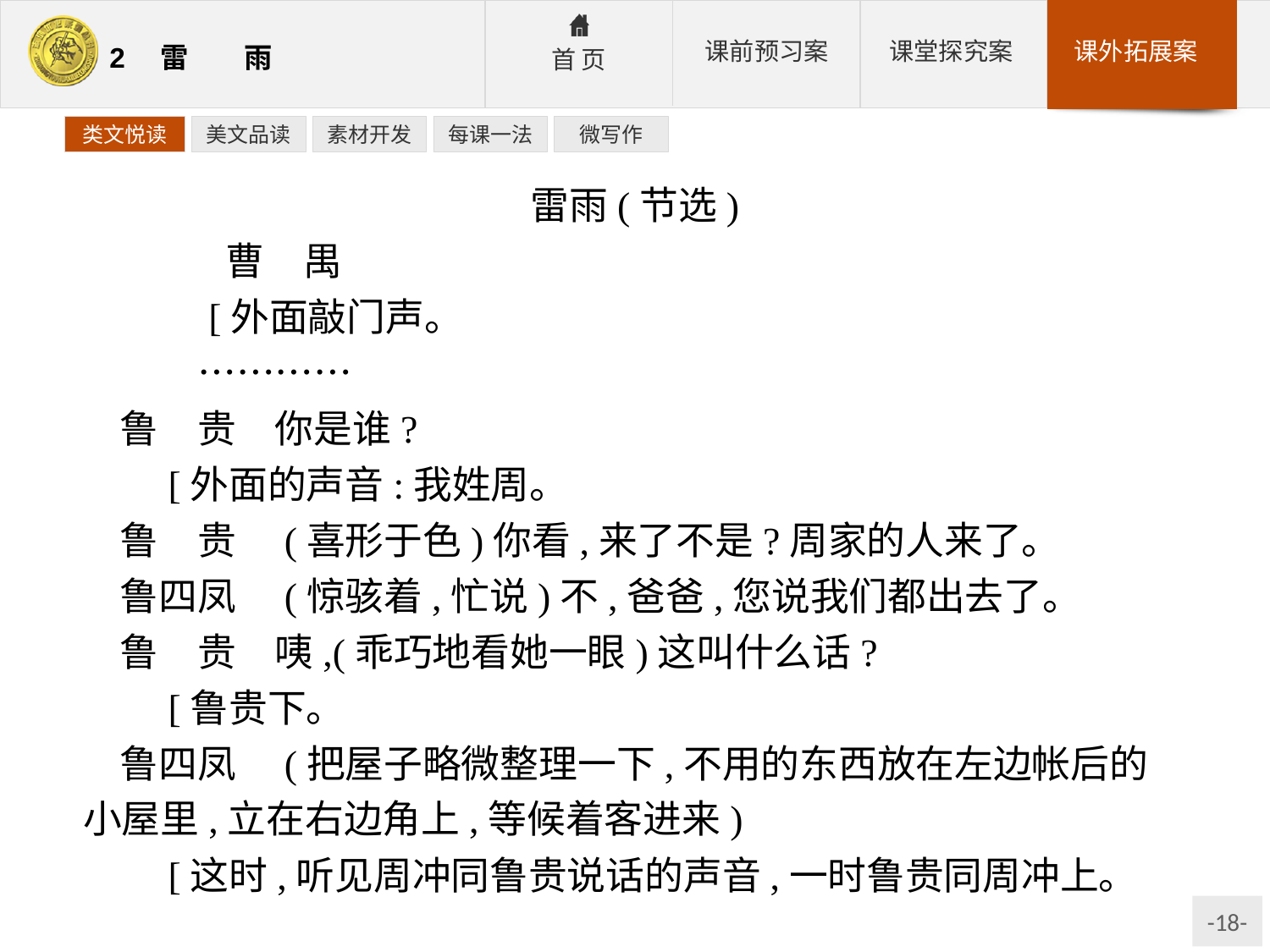

类文悦读
美文品读
素材开发
每课一法
微写作
雷雨(节选)
	曹　禺
　　　[外面敲门声。
　　…………
鲁　贵　你是谁?
　[外面的声音:我姓周。
鲁　贵　(喜形于色)你看,来了不是?周家的人来了。
鲁四凤　(惊骇着,忙说)不,爸爸,您说我们都出去了。
鲁　贵　咦,(乖巧地看她一眼)这叫什么话?
　[鲁贵下。
鲁四凤　(把屋子略微整理一下,不用的东西放在左边帐后的小屋里,立在右边角上,等候着客进来)
　[这时,听见周冲同鲁贵说话的声音,一时鲁贵同周冲上。